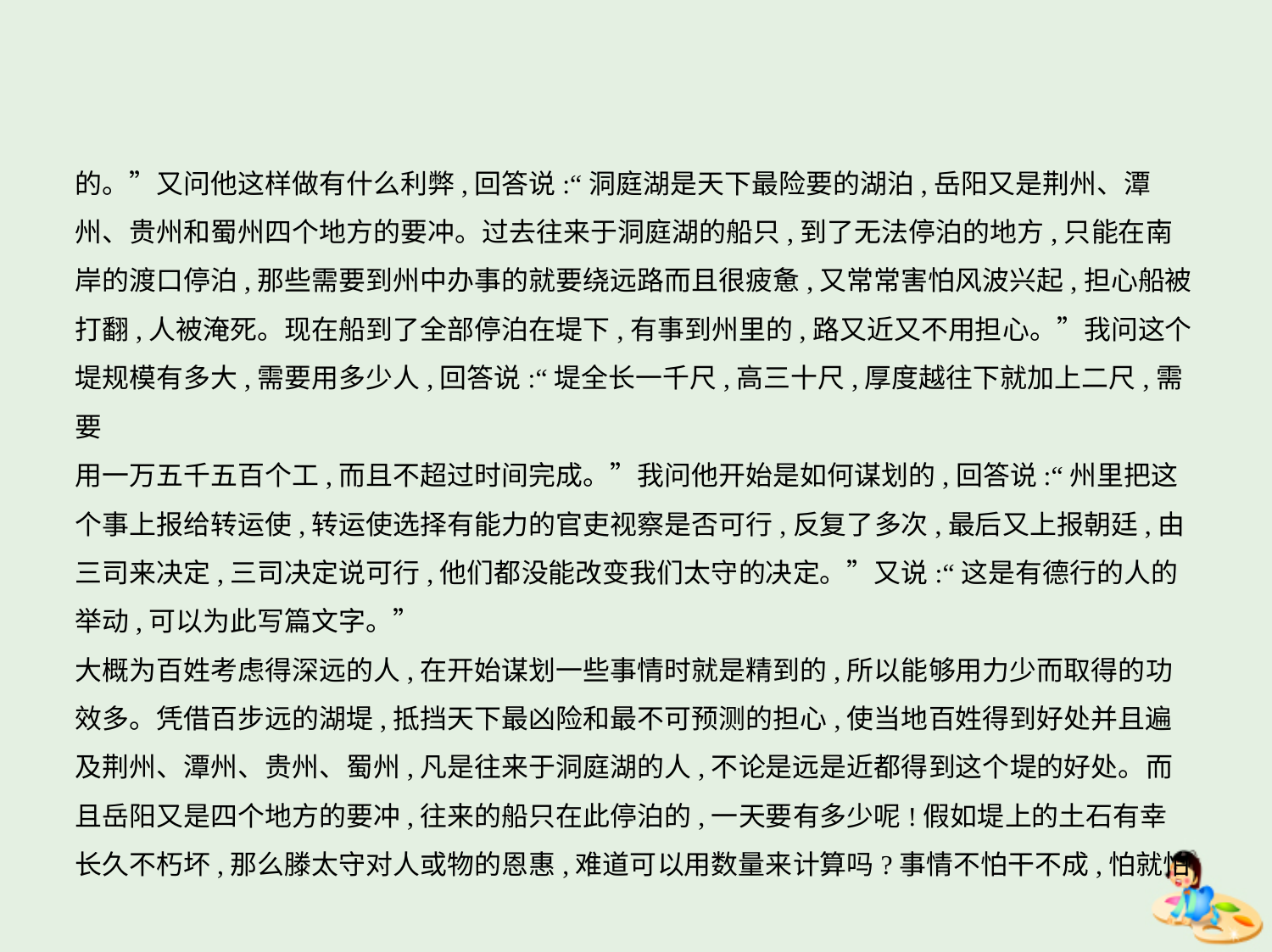

的。”又问他这样做有什么利弊,回答说:“洞庭湖是天下最险要的湖泊,岳阳又是荆州、潭
州、贵州和蜀州四个地方的要冲。过去往来于洞庭湖的船只,到了无法停泊的地方,只能在南
岸的渡口停泊,那些需要到州中办事的就要绕远路而且很疲惫,又常常害怕风波兴起,担心船被
打翻,人被淹死。现在船到了全部停泊在堤下,有事到州里的,路又近又不用担心。”我问这个
堤规模有多大,需要用多少人,回答说:“堤全长一千尺,高三十尺,厚度越往下就加上二尺,需要
用一万五千五百个工,而且不超过时间完成。”我问他开始是如何谋划的,回答说:“州里把这
个事上报给转运使,转运使选择有能力的官吏视察是否可行,反复了多次,最后又上报朝廷,由
三司来决定,三司决定说可行,他们都没能改变我们太守的决定。”又说:“这是有德行的人的
举动,可以为此写篇文字。”
大概为百姓考虑得深远的人,在开始谋划一些事情时就是精到的,所以能够用力少而取得的功
效多。凭借百步远的湖堤,抵挡天下最凶险和最不可预测的担心,使当地百姓得到好处并且遍
及荆州、潭州、贵州、蜀州,凡是往来于洞庭湖的人,不论是远是近都得到这个堤的好处。而
且岳阳又是四个地方的要冲,往来的船只在此停泊的,一天要有多少呢!假如堤上的土石有幸
长久不朽坏,那么滕太守对人或物的恩惠,难道可以用数量来计算吗?事情不怕干不成,怕就怕